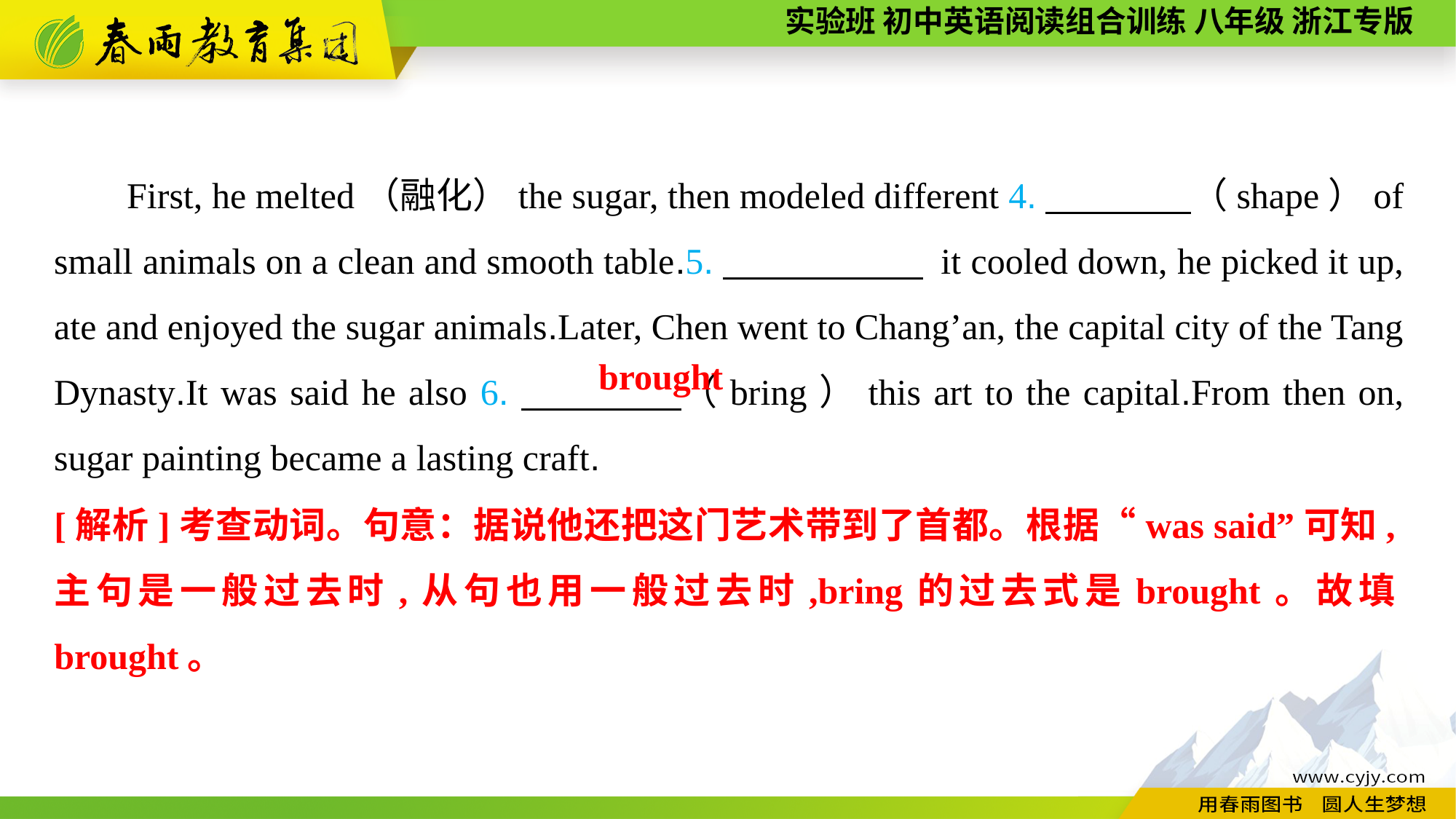

First, he melted（融化）the sugar, then modeled different 4.　　　　（shape）of small animals on a clean and smooth table.5.　　      　　 it cooled down, he picked it up, ate and enjoyed the sugar animals.Later, Chen went to Chang’an, the capital city of the Tang Dynasty.It was said he also 6.　　　　（bring）this art to the capital.From then on, sugar painting became a lasting craft.
brought
[解析]考查动词。句意：据说他还把这门艺术带到了首都。根据“was said”可知,主句是一般过去时,从句也用一般过去时,bring的过去式是brought。故填brought。